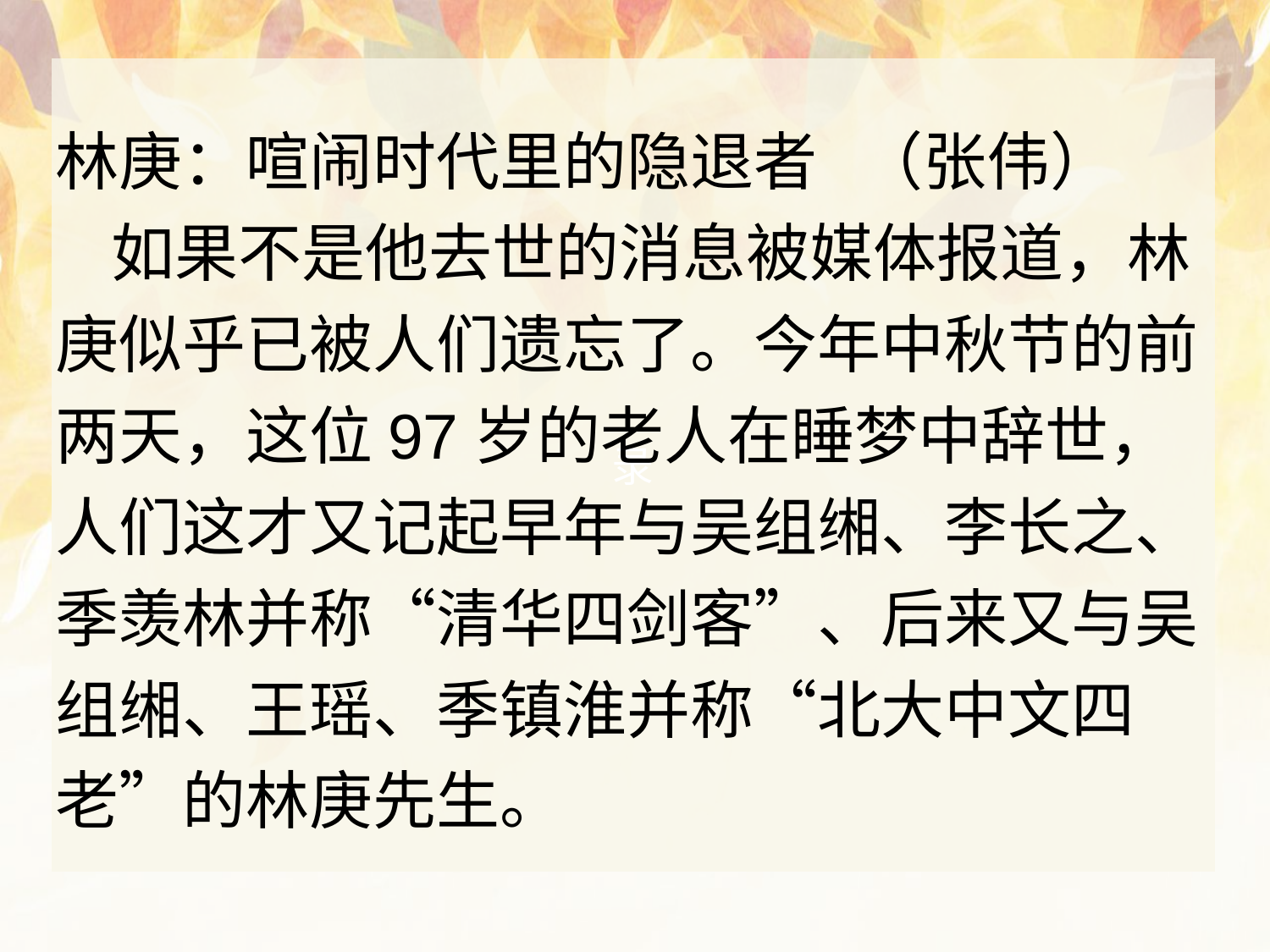

# 林庚：喧闹时代里的隐退者   （张伟） 如果不是他去世的消息被媒体报道，林庚似乎已被人们遗忘了。今年中秋节的前两天，这位97岁的老人在睡梦中辞世，人们这才又记起早年与吴组缃、李长之、季羡林并称“清华四剑客”、后来又与吴组缃、王瑶、季镇淮并称“北大中文四老”的林庚先生。